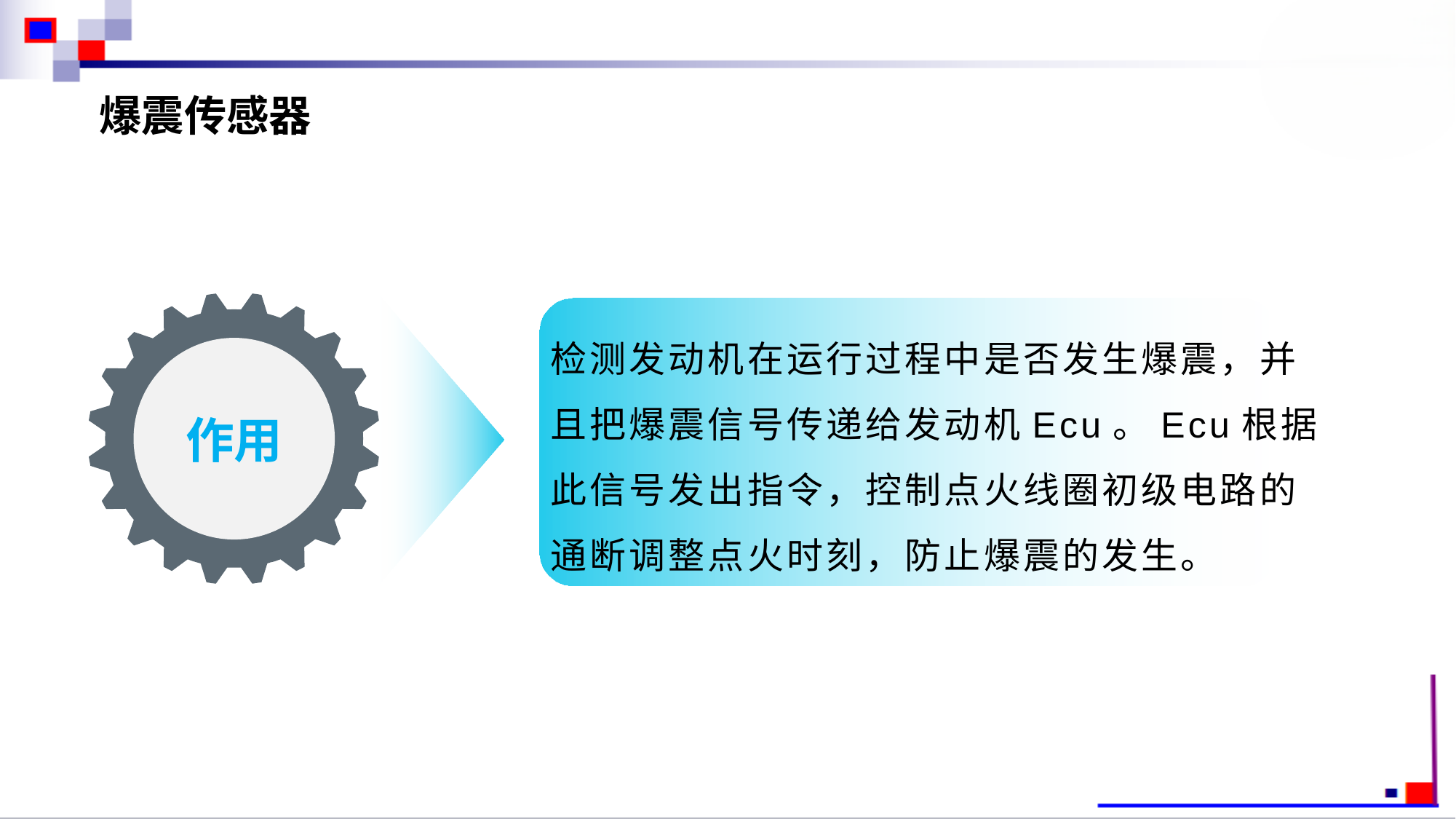

爆震传感器

作用

检测发动机在运行过程中是否发生爆震，并且把爆震信号传递给发动机Ecu。Ecu根据此信号发出指令，控制点火线圈初级电路的通断调整点火时刻，防止爆震的发生。